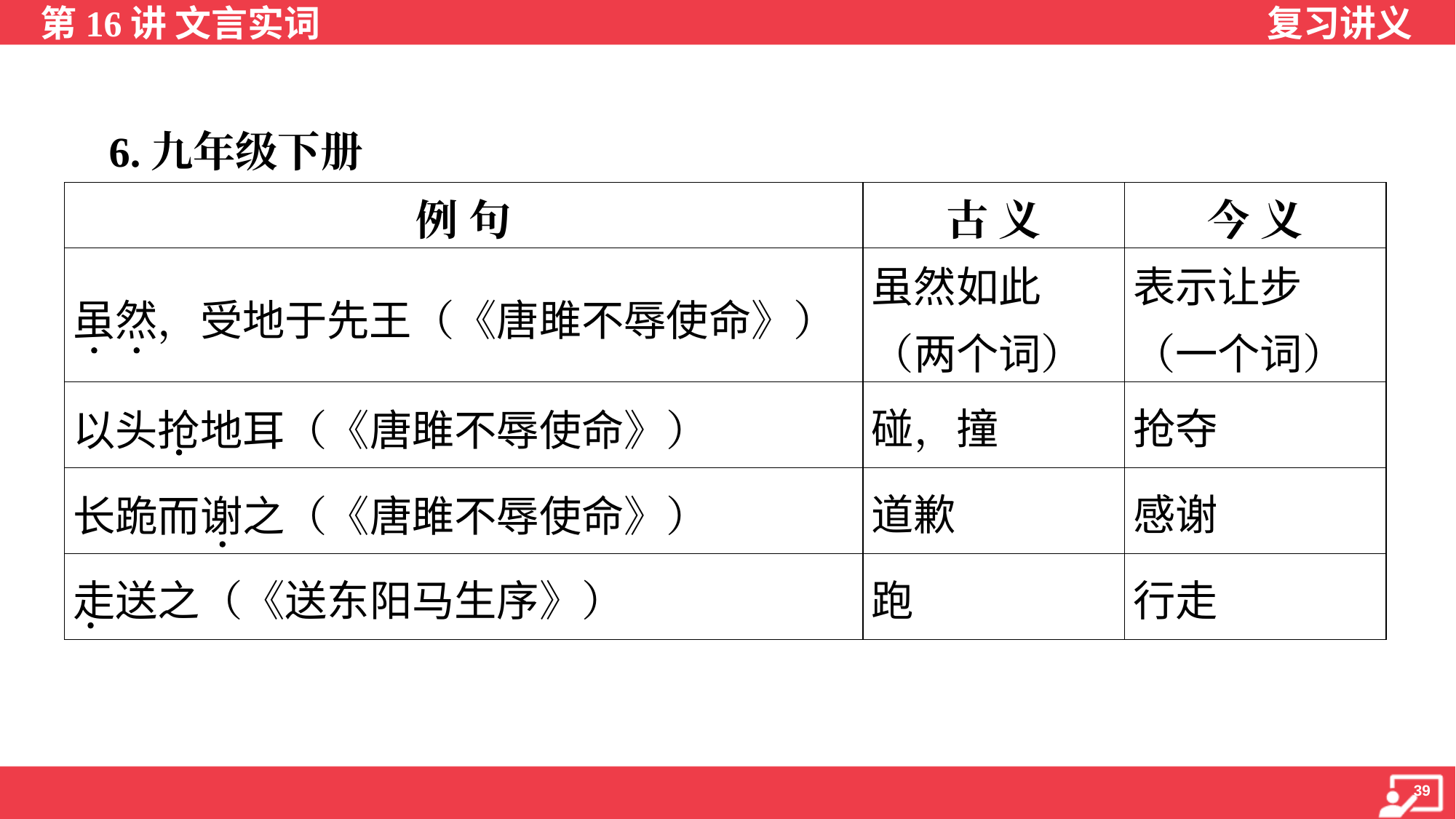

6.九年级下册
| 例 句 | 古 义 | 今 义 |
| --- | --- | --- |
| 虽然，受地于先王（《唐雎不辱使命》） | 虽然如此（两个词） | 表示让步（一个词） |
| 以头抢地耳（《唐雎不辱使命》） | 碰，撞 | 抢夺 |
| 长跪而谢之（《唐雎不辱使命》） | 道歉 | 感谢 |
| 走送之（《送东阳马生序》） | 跑 | 行走 |